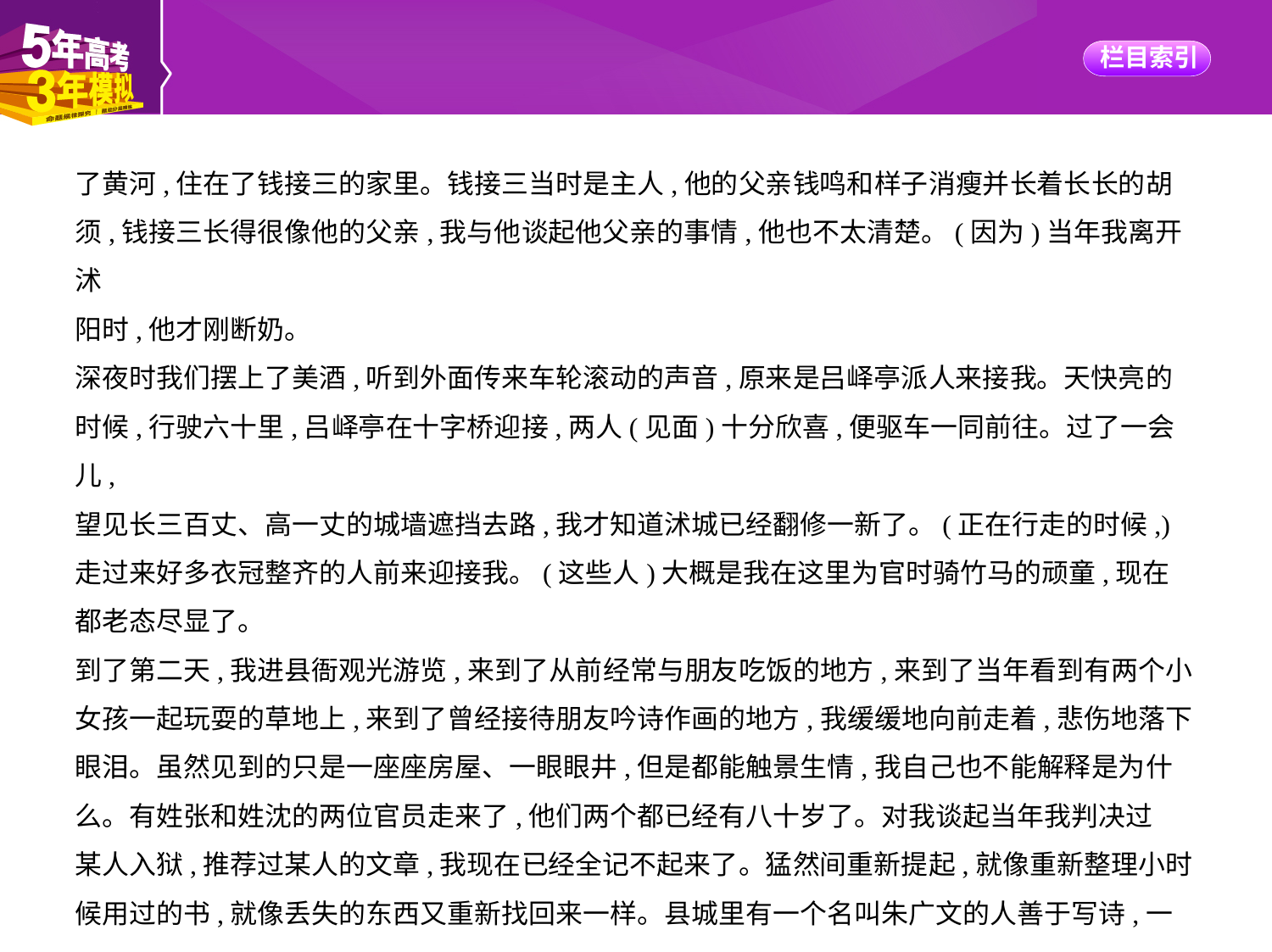

了黄河,住在了钱接三的家里。钱接三当时是主人,他的父亲钱鸣和样子消瘦并长着长长的胡
须,钱接三长得很像他的父亲,我与他谈起他父亲的事情,他也不太清楚。(因为)当年我离开沭
阳时,他才刚断奶。
深夜时我们摆上了美酒,听到外面传来车轮滚动的声音,原来是吕峄亭派人来接我。天快亮的
时候,行驶六十里,吕峄亭在十字桥迎接,两人(见面)十分欣喜,便驱车一同前往。过了一会儿,
望见长三百丈、高一丈的城墙遮挡去路,我才知道沭城已经翻修一新了。(正在行走的时候,)
走过来好多衣冠整齐的人前来迎接我。(这些人)大概是我在这里为官时骑竹马的顽童,现在
都老态尽显了。
到了第二天,我进县衙观光游览,来到了从前经常与朋友吃饭的地方,来到了当年看到有两个小
女孩一起玩耍的草地上,来到了曾经接待朋友吟诗作画的地方,我缓缓地向前走着,悲伤地落下
眼泪。虽然见到的只是一座座房屋、一眼眼井,但是都能触景生情,我自己也不能解释是为什
么。有姓张和姓沈的两位官员走来了,他们两个都已经有八十岁了。对我谈起当年我判决过
某人入狱,推荐过某人的文章,我现在已经全记不起来了。猛然间重新提起,就像重新整理小时
候用过的书,就像丢失的东西又重新找回来一样。县城里有一个名叫朱广文的人善于写诗,一